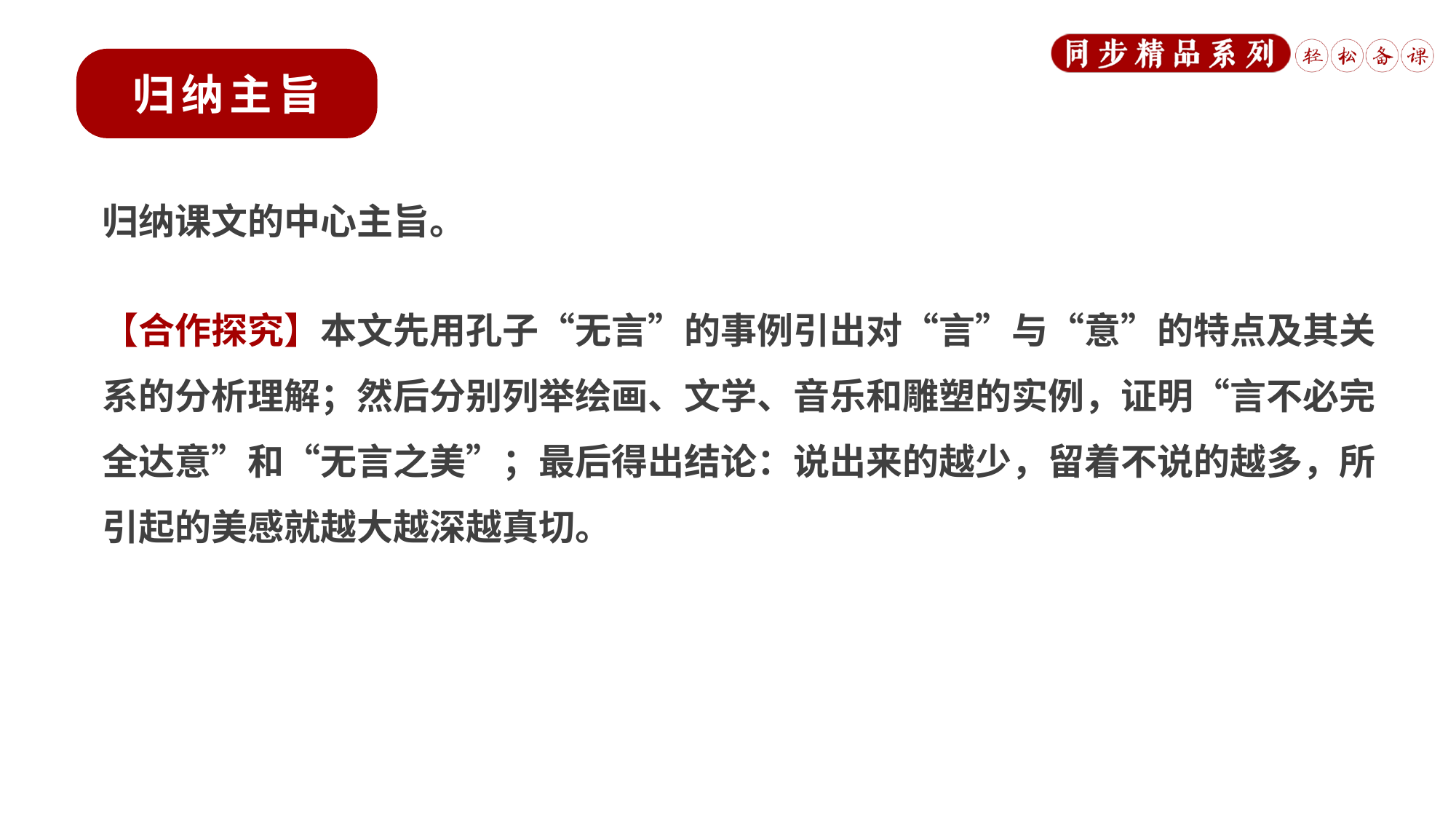

归纳课文的中心主旨。
【合作探究】本文先用孔子“无言”的事例引出对“言”与“意”的特点及其关系的分析理解；然后分别列举绘画、文学、音乐和雕塑的实例，证明“言不必完全达意”和“无言之美”；最后得出结论：说出来的越少，留着不说的越多，所引起的美感就越大越深越真切。